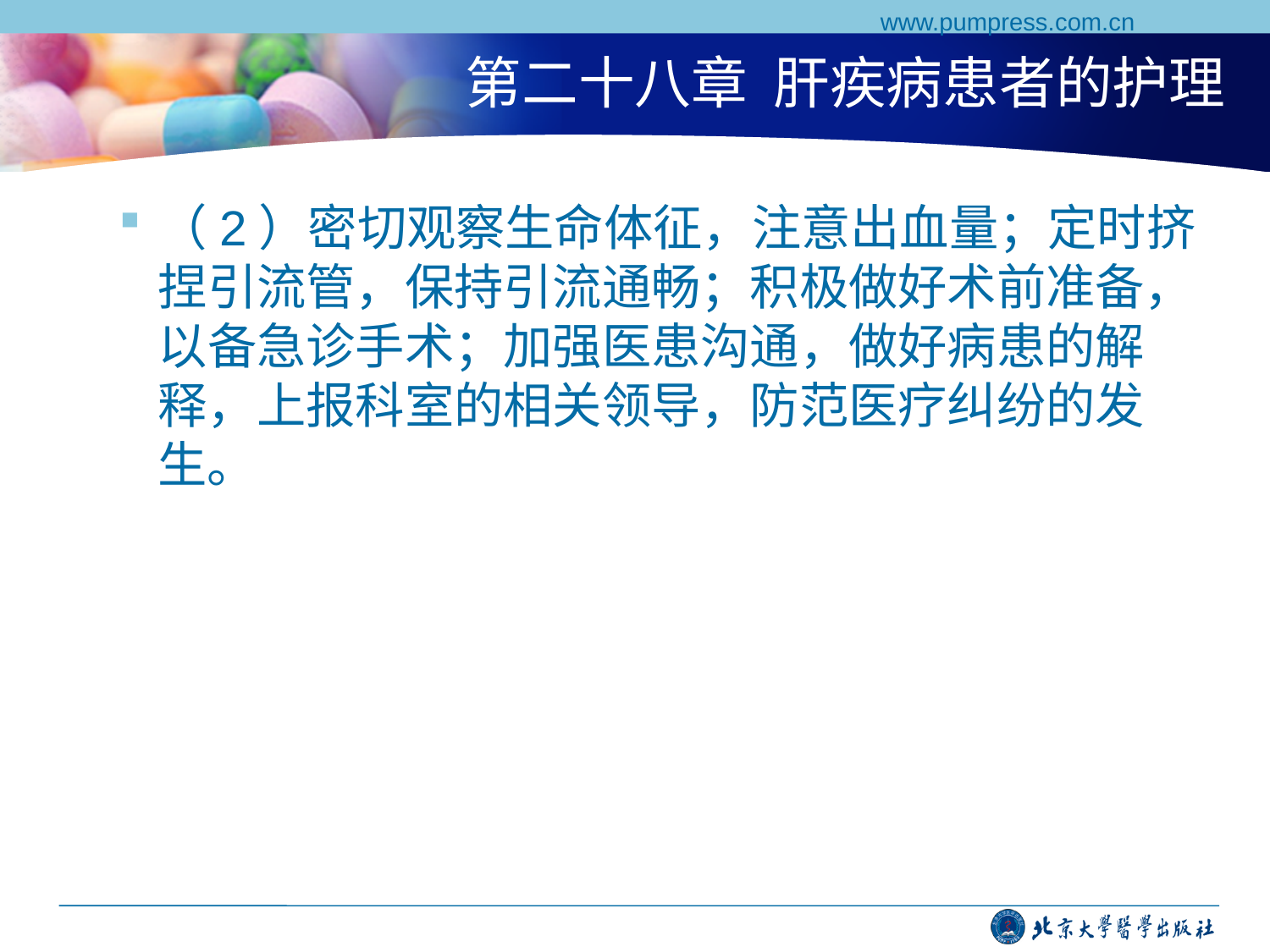

www.pumpress.com.cn
# 第二十八章  肝疾病患者的护理
（2）密切观察生命体征，注意出血量；定时挤捏引流管，保持引流通畅；积极做好术前准备，以备急诊手术；加强医患沟通，做好病患的解释，上报科室的相关领导，防范医疗纠纷的发生。